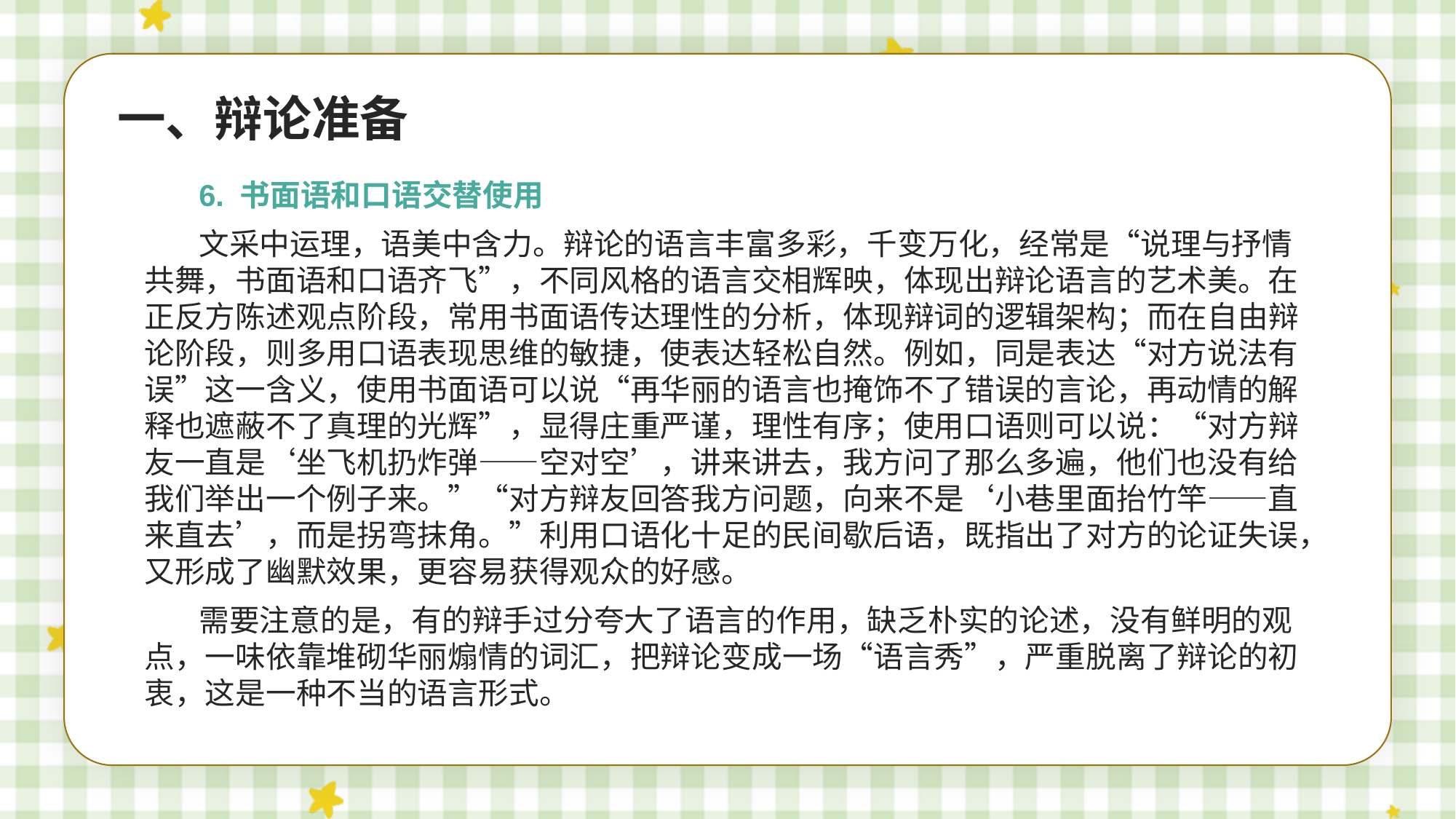

一、辩论准备
6. 书面语和口语交替使用
文采中运理，语美中含力。辩论的语言丰富多彩，千变万化，经常是“说理与抒情共舞，书面语和口语齐飞”，不同风格的语言交相辉映，体现出辩论语言的艺术美。在正反方陈述观点阶段，常用书面语传达理性的分析，体现辩词的逻辑架构；而在自由辩论阶段，则多用口语表现思维的敏捷，使表达轻松自然。例如，同是表达“对方说法有误”这一含义，使用书面语可以说“再华丽的语言也掩饰不了错误的言论，再动情的解释也遮蔽不了真理的光辉”，显得庄重严谨，理性有序；使用口语则可以说：“对方辩友一直是‘坐飞机扔炸弹——空对空’，讲来讲去，我方问了那么多遍，他们也没有给我们举出一个例子来。”“对方辩友回答我方问题，向来不是‘小巷里面抬竹竿——直来直去’，而是拐弯抹角。”利用口语化十足的民间歇后语，既指出了对方的论证失误，又形成了幽默效果，更容易获得观众的好感。
需要注意的是，有的辩手过分夸大了语言的作用，缺乏朴实的论述，没有鲜明的观点，一味依靠堆砌华丽煽情的词汇，把辩论变成一场“语言秀”，严重脱离了辩论的初衷，这是一种不当的语言形式。